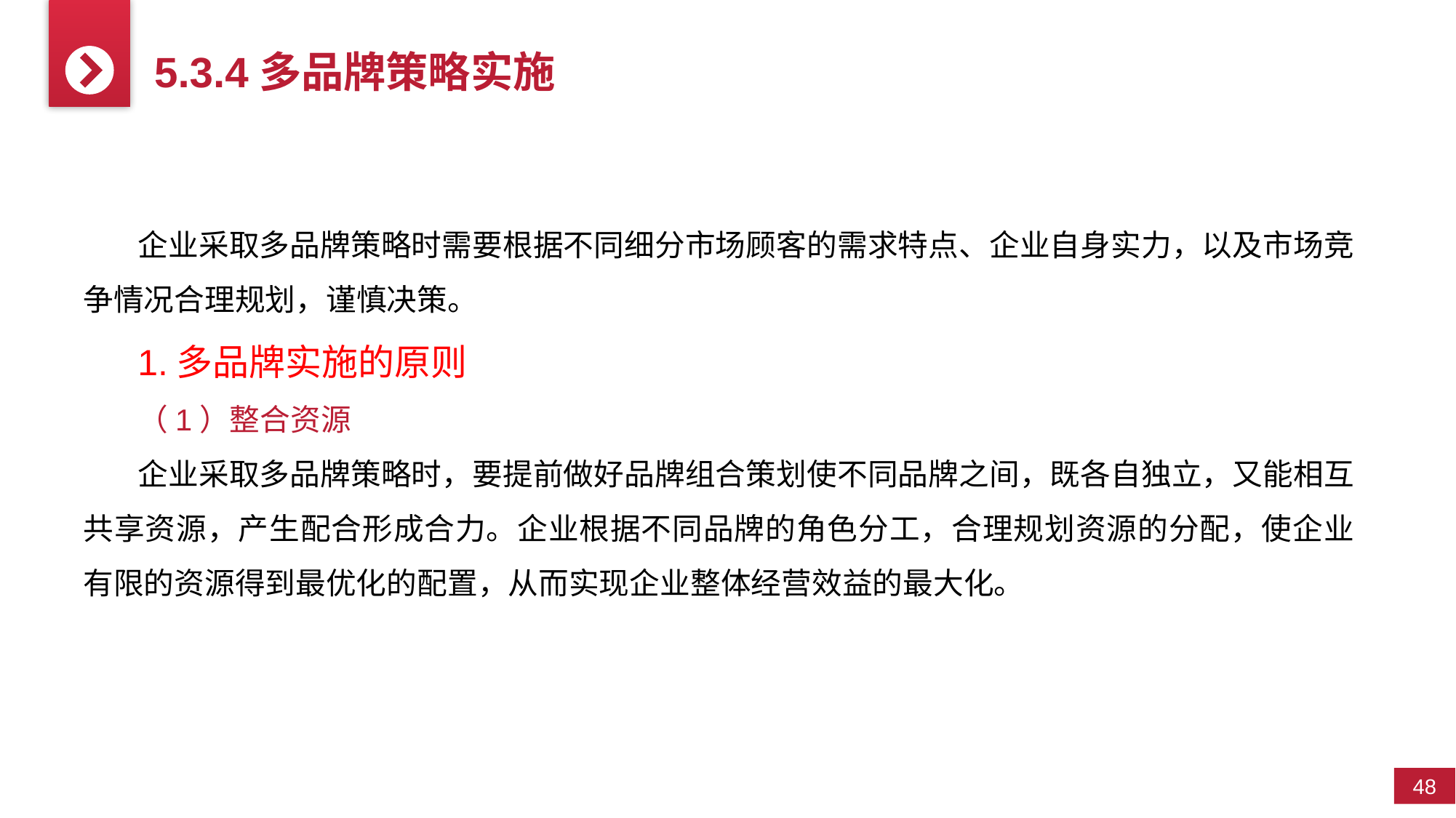

5.3.4多品牌策略实施
企业采取多品牌策略时需要根据不同细分市场顾客的需求特点、企业自身实力，以及市场竞争情况合理规划，谨慎决策。
1.多品牌实施的原则
（1）整合资源
企业采取多品牌策略时，要提前做好品牌组合策划使不同品牌之间，既各自独立，又能相互共享资源，产生配合形成合力。企业根据不同品牌的角色分工，合理规划资源的分配，使企业有限的资源得到最优化的配置，从而实现企业整体经营效益的最大化。